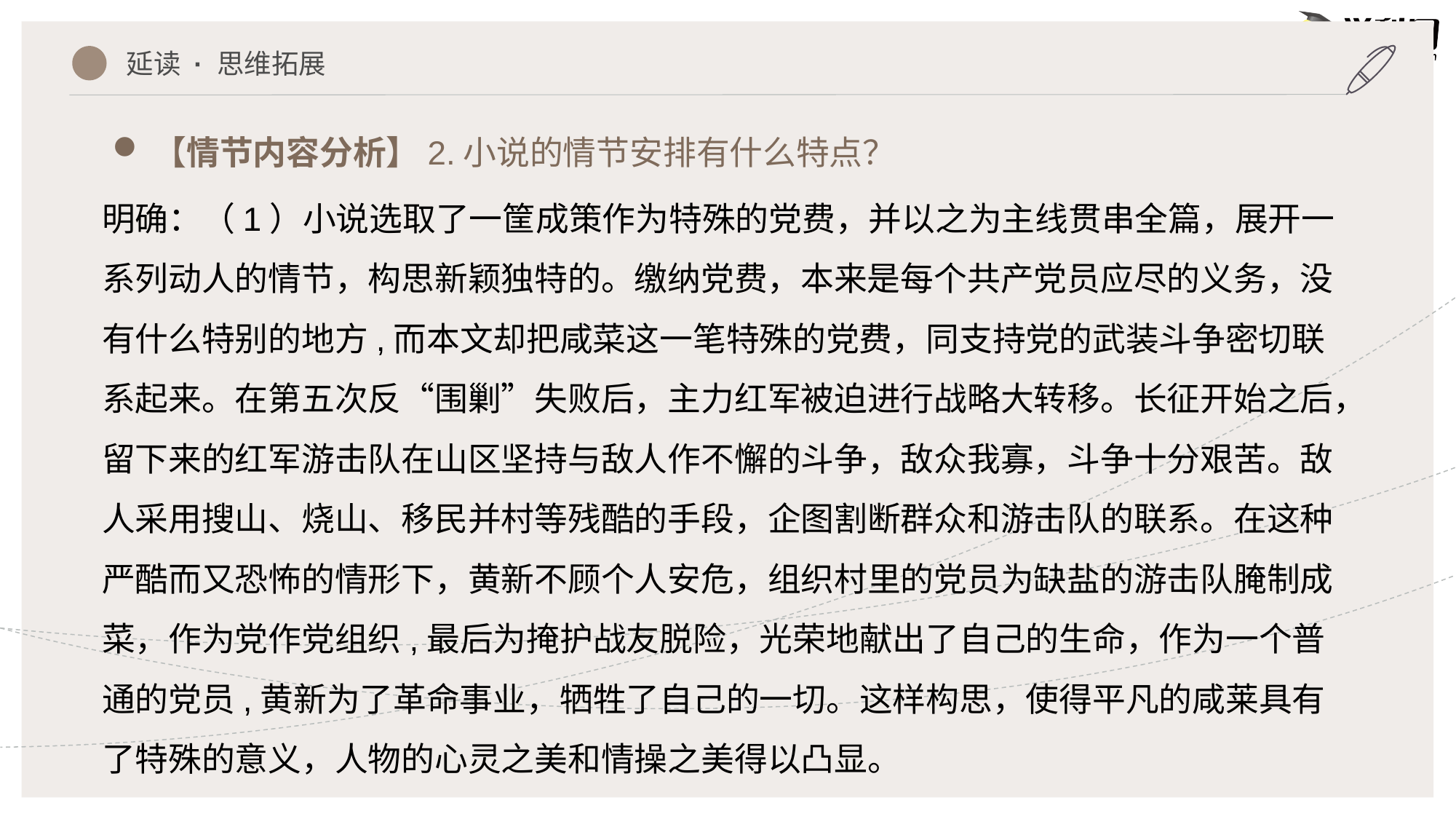

延读 · 思维拓展

【情节内容分析】2.小说的情节安排有什么特点？
明确：（1）小说选取了一筐成策作为特殊的党费，并以之为主线贯串全篇，展开一系列动人的情节，构思新颖独特的。缴纳党费，本来是每个共产党员应尽的义务，没有什么特别的地方,而本文却把咸菜这一笔特殊的党费，同支持党的武装斗争密切联系起来。在第五次反“围剿”失败后，主力红军被迫进行战略大转移。长征开始之后，留下来的红军游击队在山区坚持与敌人作不懈的斗争，敌众我寡，斗争十分艰苦。敌人采用搜山、烧山、移民并村等残酷的手段，企图割断群众和游击队的联系。在这种严酷而又恐怖的情形下，黄新不顾个人安危，组织村里的党员为缺盐的游击队腌制成菜，作为党作党组织,最后为掩护战友脱险，光荣地献出了自己的生命，作为一个普通的党员,黄新为了革命事业，牺牲了自己的一切。这样构思，使得平凡的咸莱具有了特殊的意义，人物的心灵之美和情操之美得以凸显。